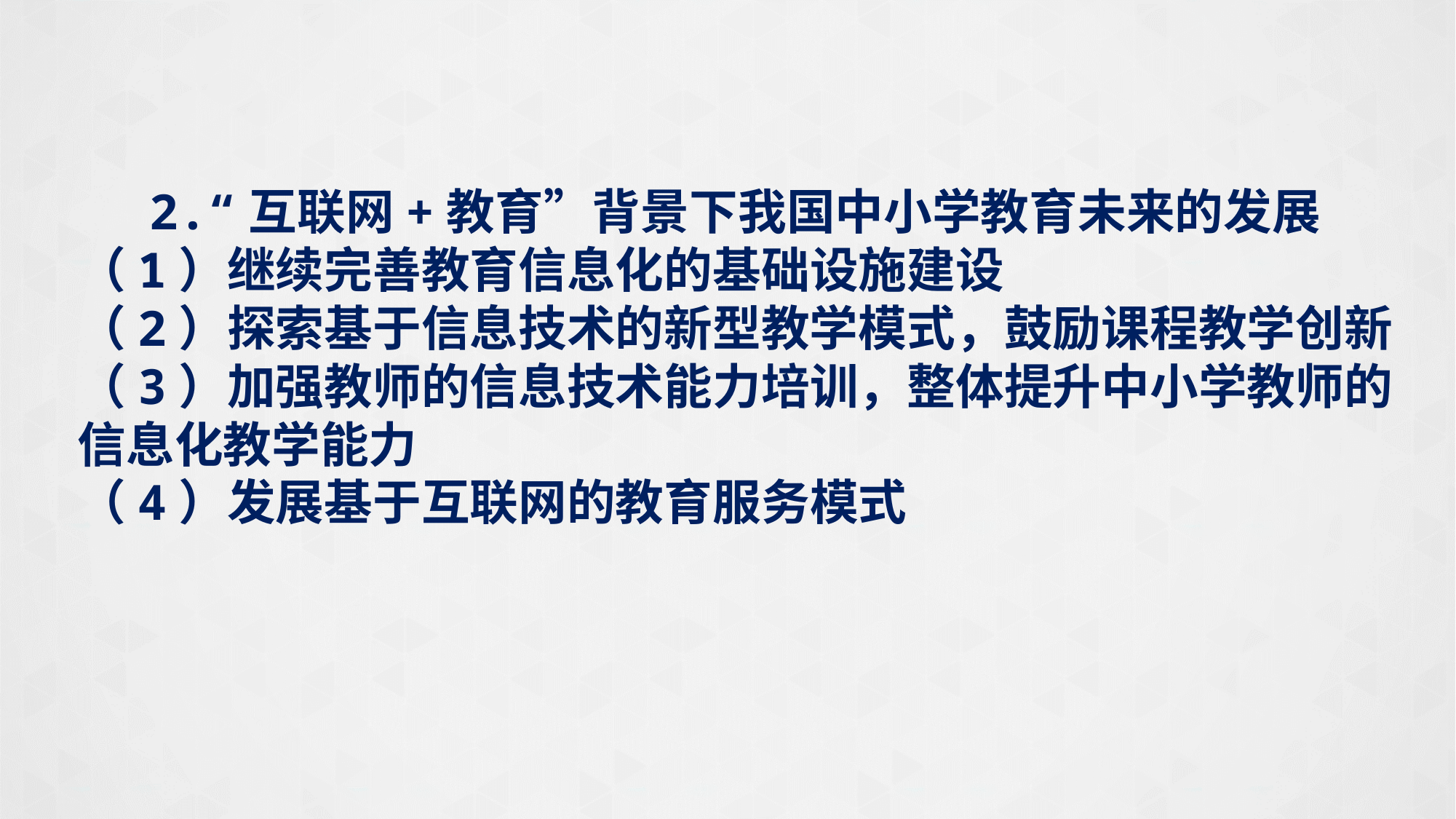

2.“互联网+教育”背景下我国中小学教育未来的发展
（1）继续完善教育信息化的基础设施建设
（2）探索基于信息技术的新型教学模式，鼓励课程教学创新
（3）加强教师的信息技术能力培训，整体提升中小学教师的信息化教学能力
（4）发展基于互联网的教育服务模式